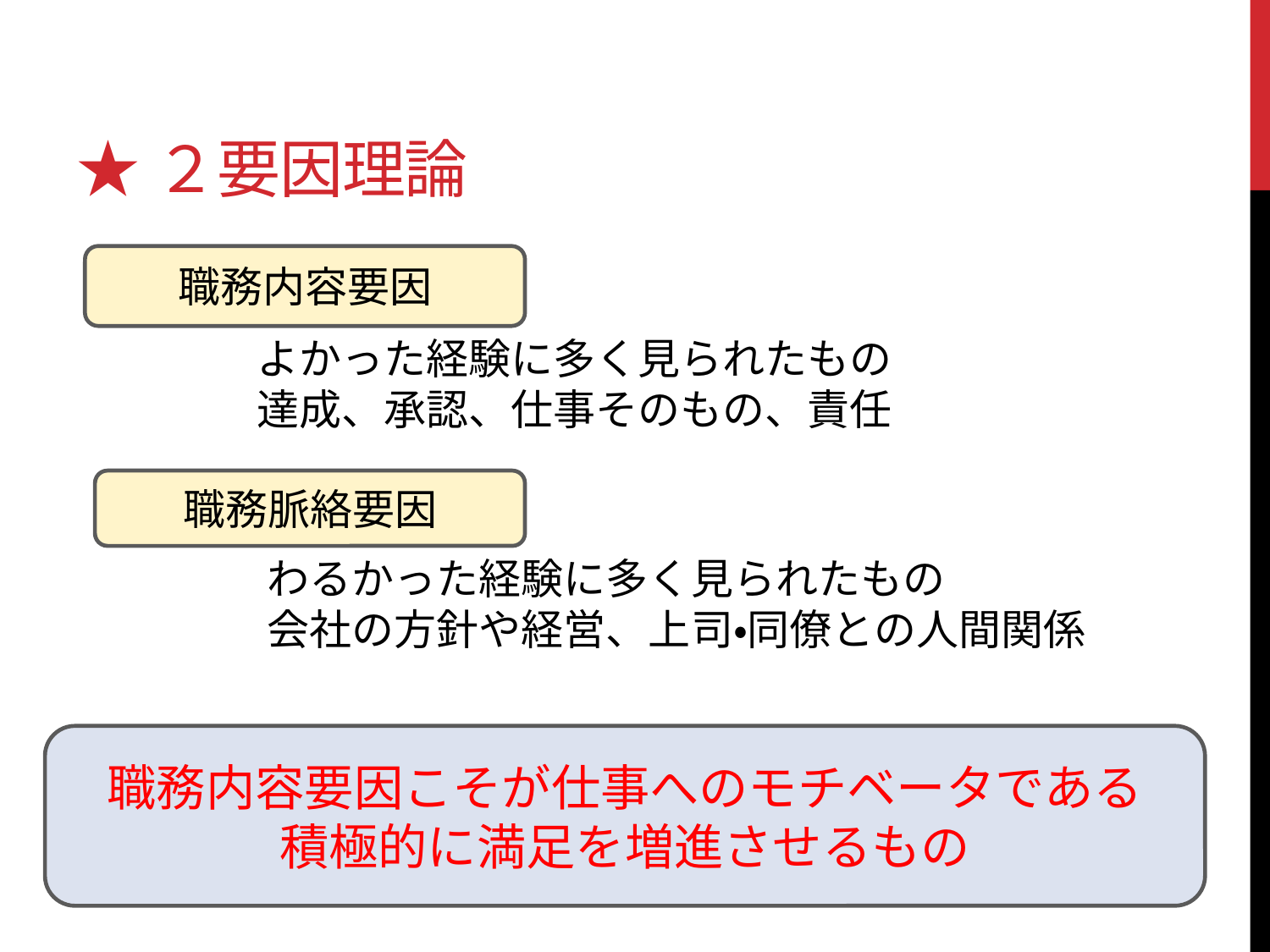

# ★２要因理論
職務内容要因
よかった経験に多く見られたもの
達成、承認、仕事そのもの、責任
職務脈絡要因
わるかった経験に多く見られたもの
会社の方針や経営、上司・同僚との人間関係
職務内容要因こそが仕事へのモチベータである
積極的に満足を増進させるもの